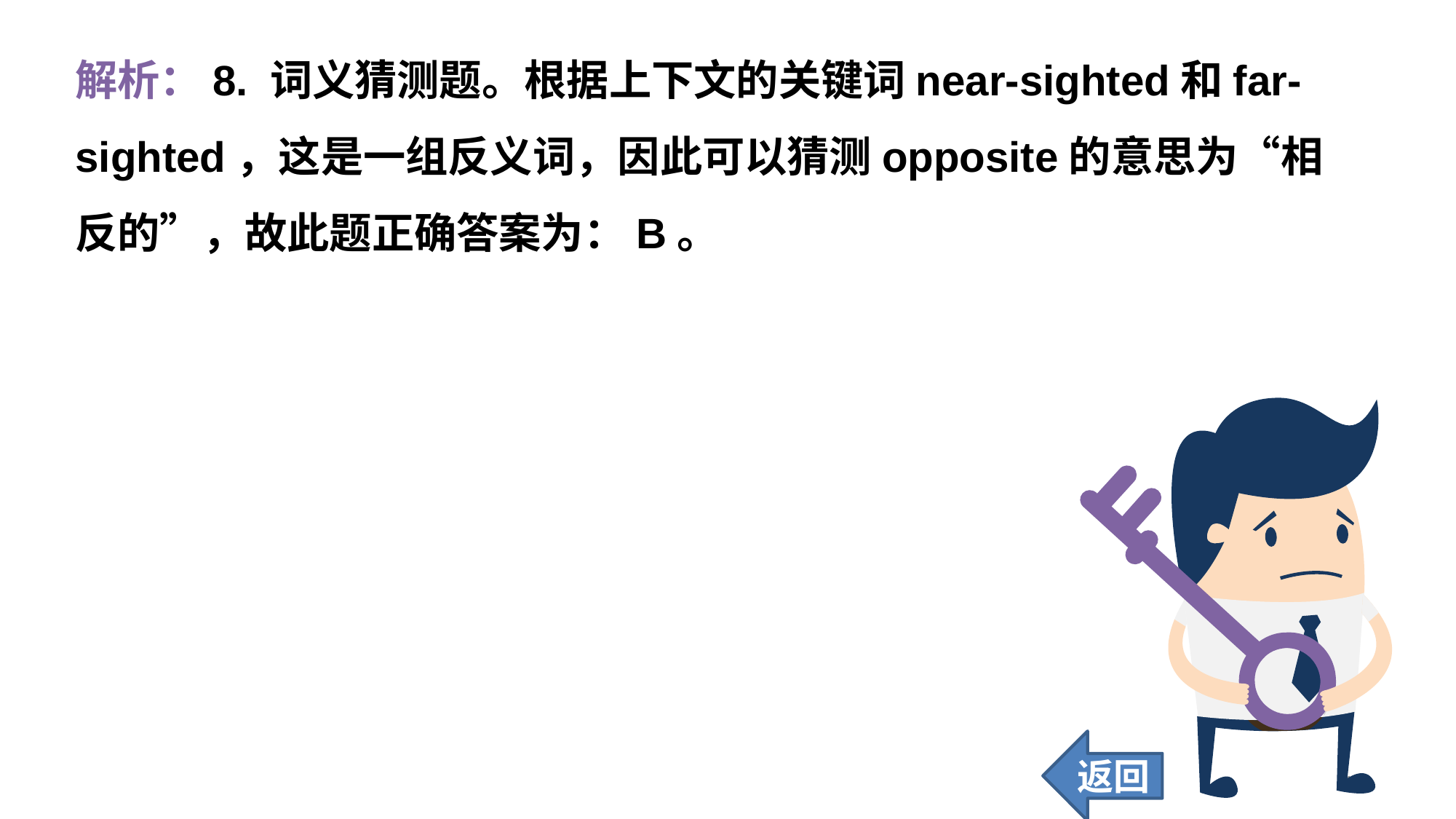

解析：8. 词义猜测题。根据上下文的关键词near-sighted和far-sighted，这是一组反义词，因此可以猜测opposite的意思为“相反的”，故此题正确答案为：B。

返回
151